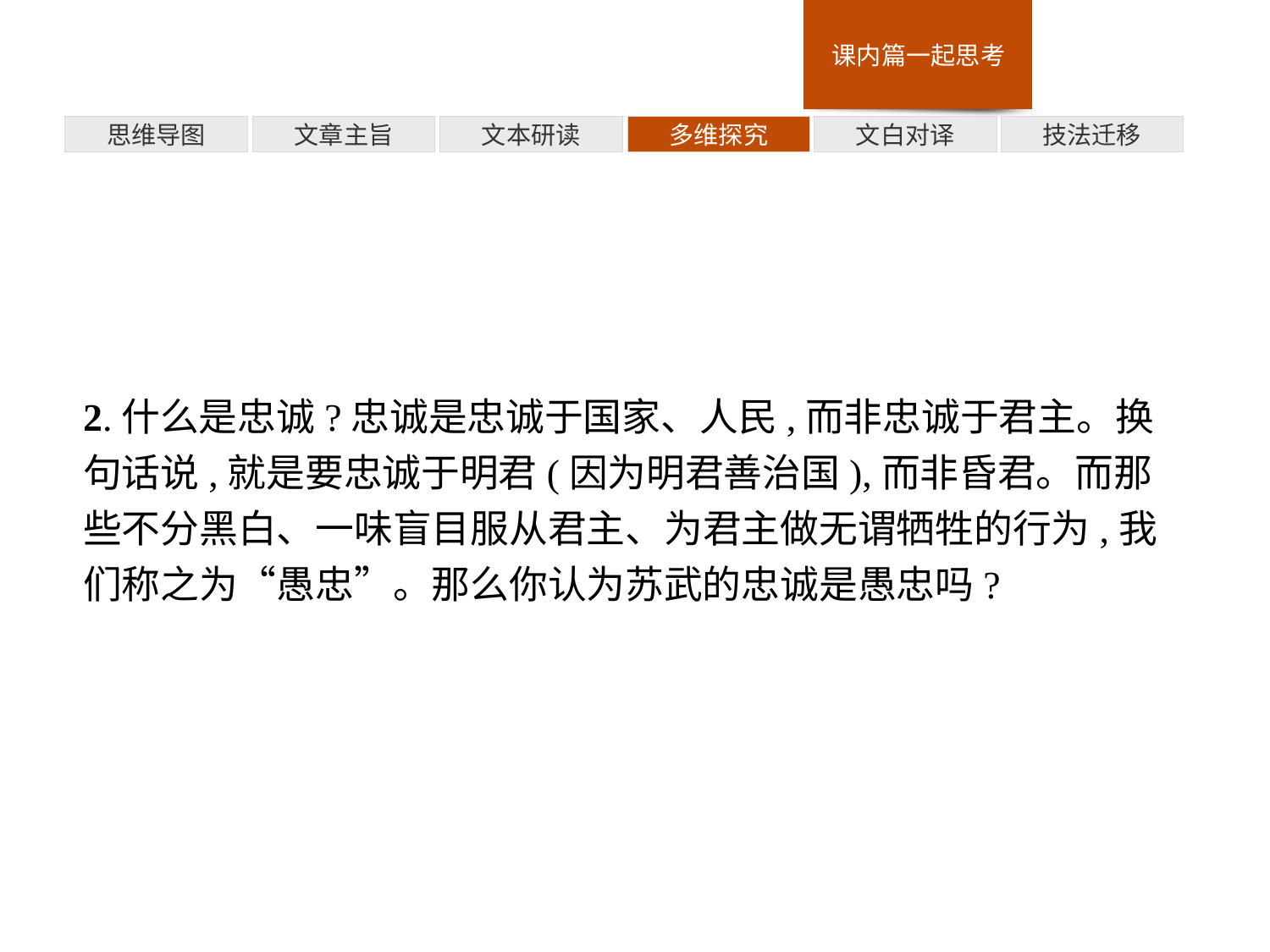

多维探究
思维导图
文章主旨
文本研读
文白对译
技法迁移
2.什么是忠诚?忠诚是忠诚于国家、人民,而非忠诚于君主。换句话说,就是要忠诚于明君(因为明君善治国),而非昏君。而那些不分黑白、一味盲目服从君主、为君主做无谓牺牲的行为,我们称之为“愚忠”。那么你认为苏武的忠诚是愚忠吗?